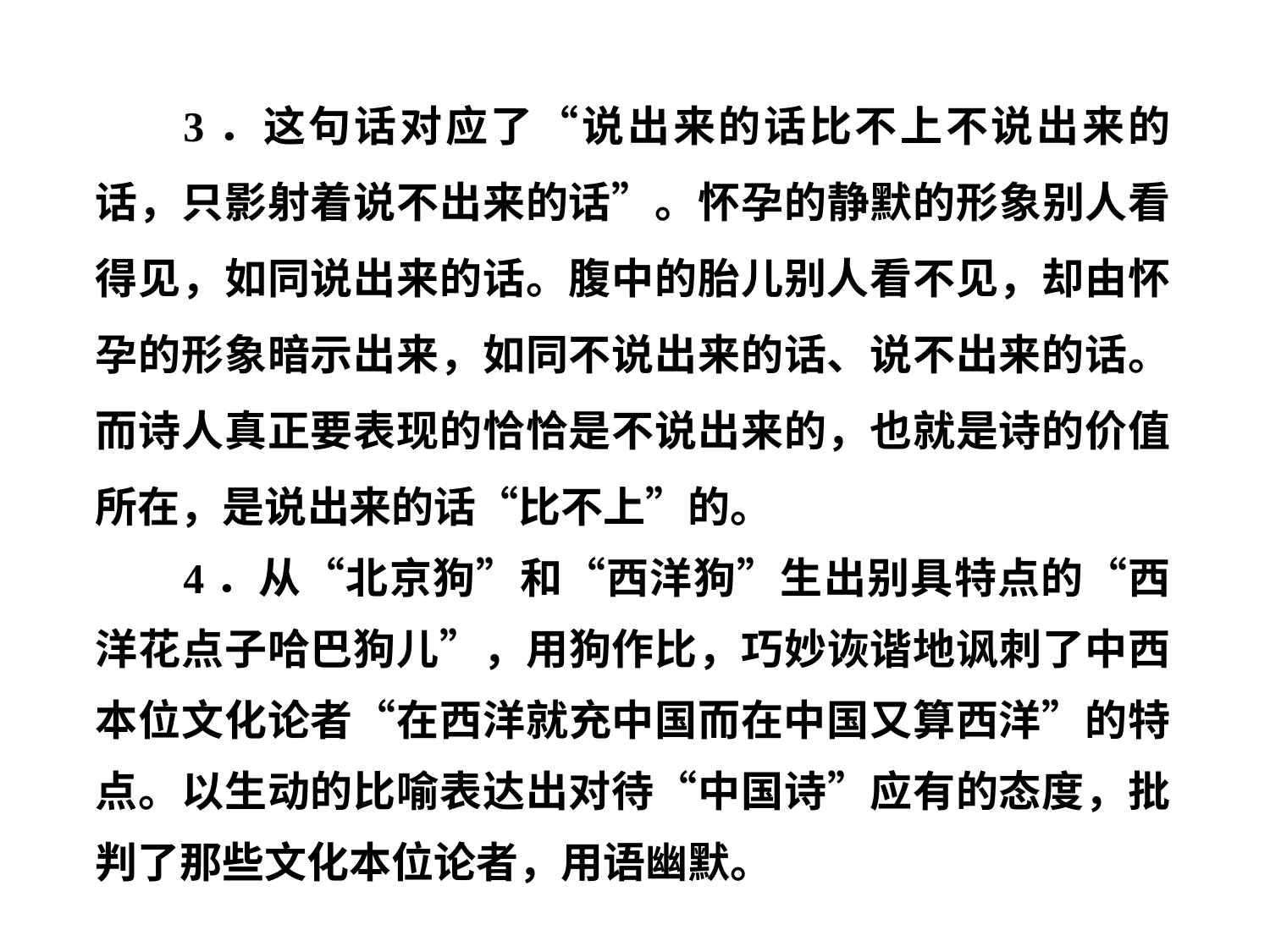

3．这句话对应了“说出来的话比不上不说出来的话，只影射着说不出来的话”。怀孕的静默的形象别人看得见，如同说出来的话。腹中的胎儿别人看不见，却由怀孕的形象暗示出来，如同不说出来的话、说不出来的话。而诗人真正要表现的恰恰是不说出来的，也就是诗的价值所在，是说出来的话“比不上”的。
4．从“北京狗”和“西洋狗”生出别具特点的“西洋花点子哈巴狗儿”，用狗作比，巧妙诙谐地讽刺了中西本位文化论者“在西洋就充中国而在中国又算西洋”的特点。以生动的比喻表达出对待“中国诗”应有的态度，批判了那些文化本位论者，用语幽默。